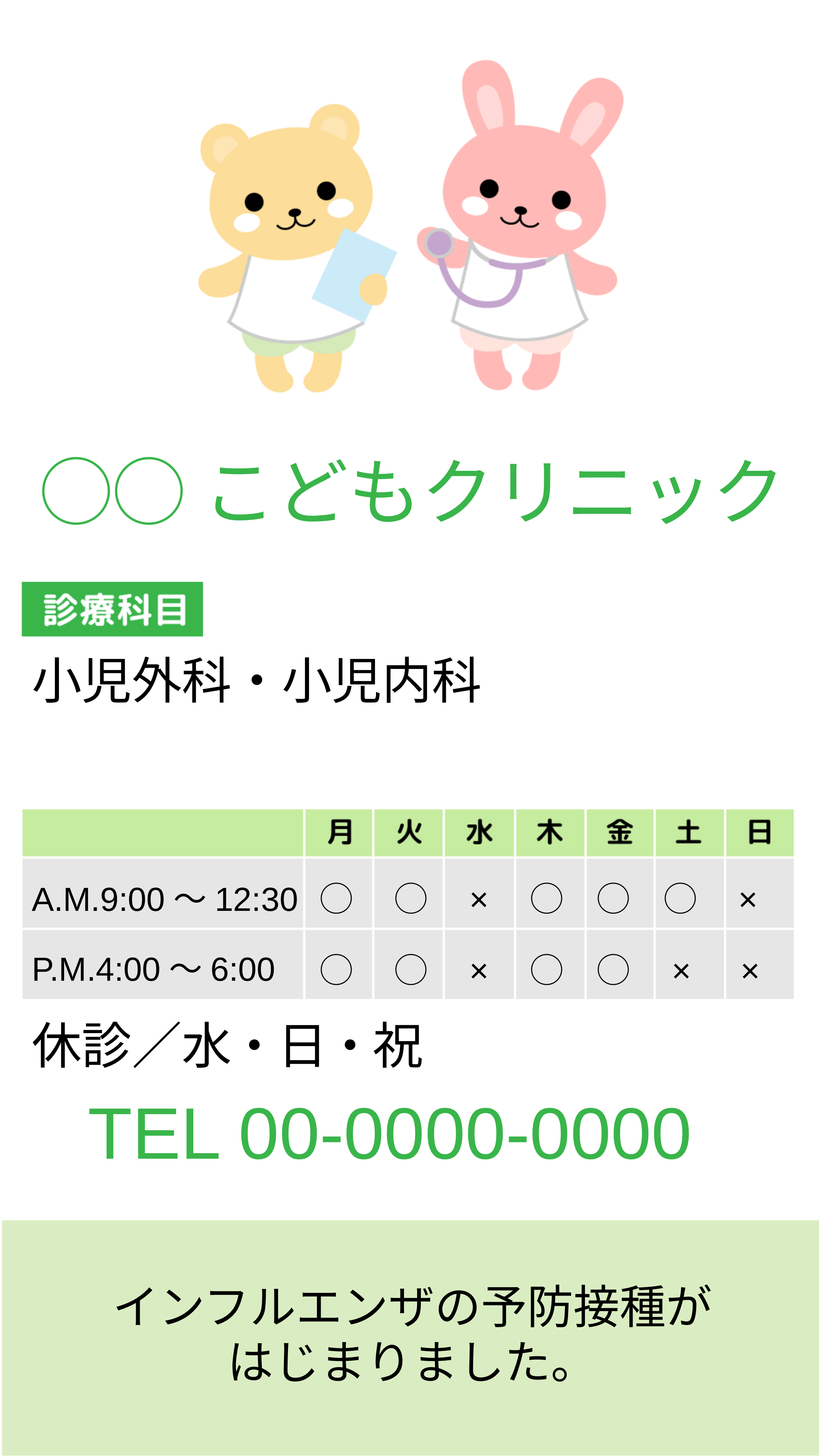

◯◯こどもクリニック
小児外科・小児内科
A.M.9:00〜12:30
◯　◯　×　◯　◯　◯　×
P.M.4:00〜6:00
◯　◯　×　◯　◯　×　×
休診／水・日・祝
TEL 00-0000-0000
インフルエンザの予防接種が
はじまりました。